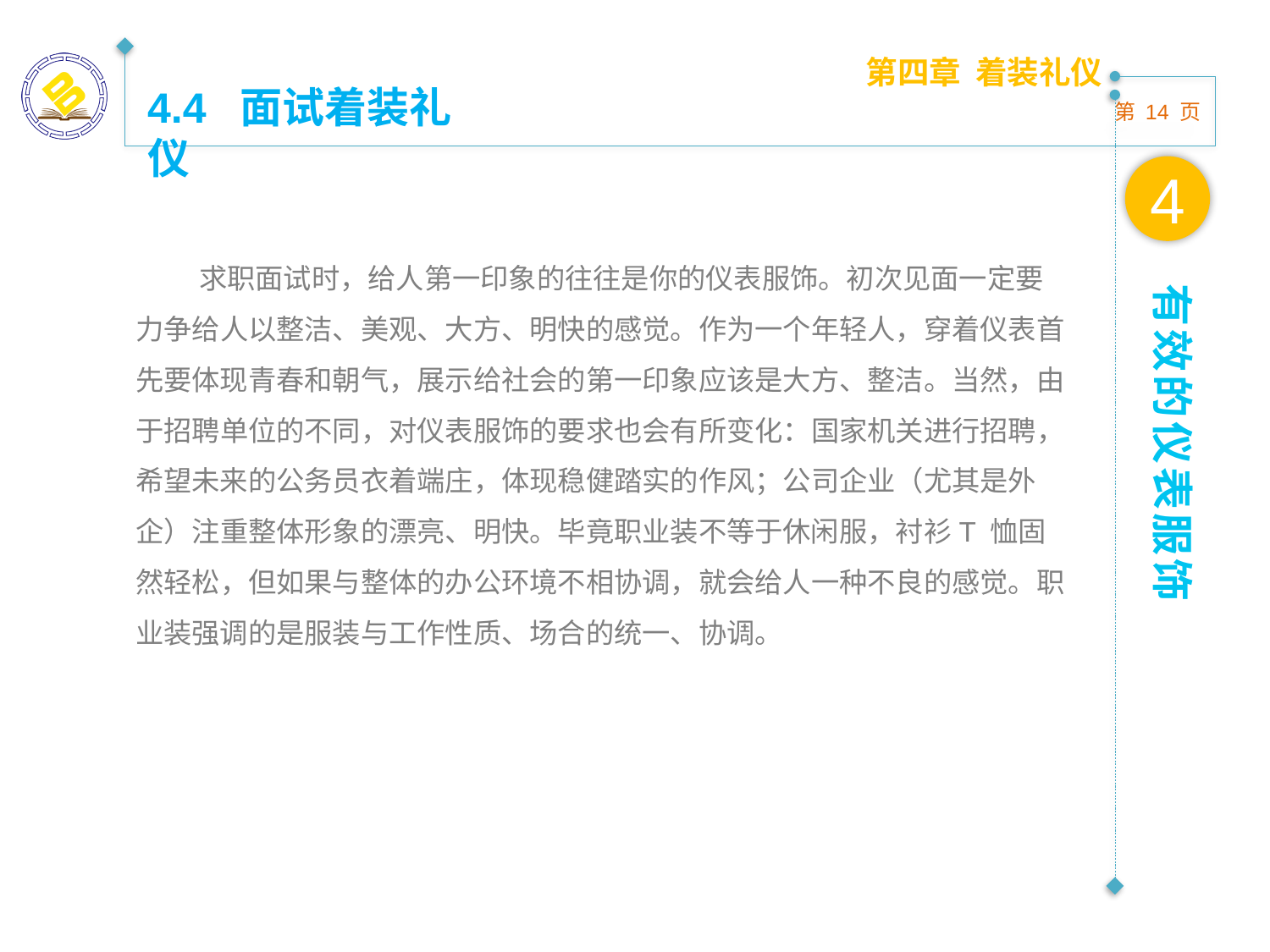

第四章  着装礼仪
4.4  面试着装礼仪
4
求职面试时，给人第一印象的往往是你的仪表服饰。初次见面一定要力争给人以整洁、美观、大方、明快的感觉。作为一个年轻人，穿着仪表首先要体现青春和朝气，展示给社会的第一印象应该是大方、整洁。当然，由于招聘单位的不同，对仪表服饰的要求也会有所变化：国家机关进行招聘，希望未来的公务员衣着端庄，体现稳健踏实的作风；公司企业（尤其是外企）注重整体形象的漂亮、明快。毕竟职业装不等于休闲服，衬衫T 恤固然轻松，但如果与整体的办公环境不相协调，就会给人一种不良的感觉。职业装强调的是服装与工作性质、场合的统一、协调。
有效的仪表服饰